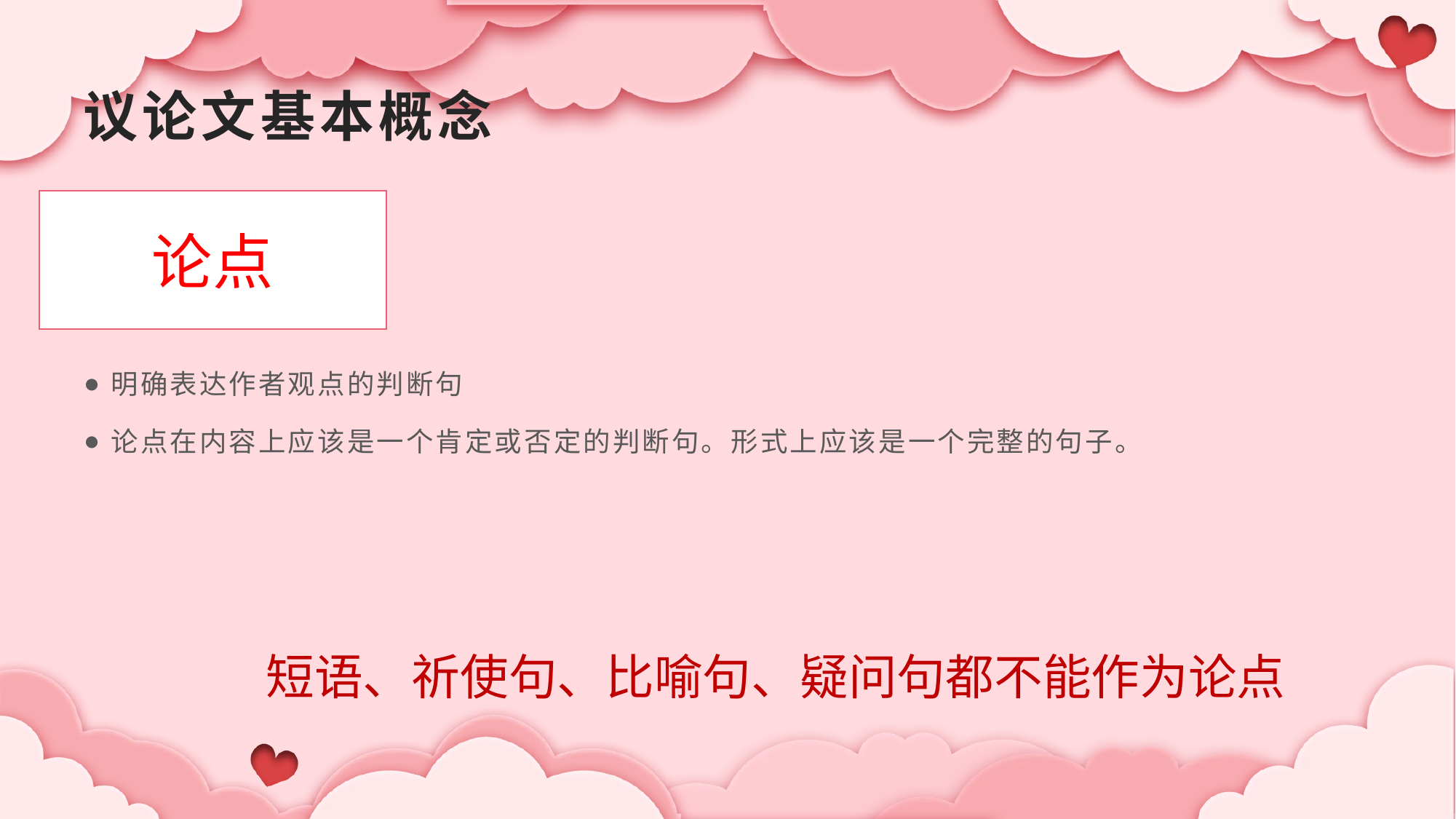

明确表达作者观点的判断句
论点在内容上应该是一个肯定或否定的判断句。形式上应该是一个完整的句子。
# 议论文基本概念
论点
短语、祈使句、比喻句、疑问句都不能作为论点